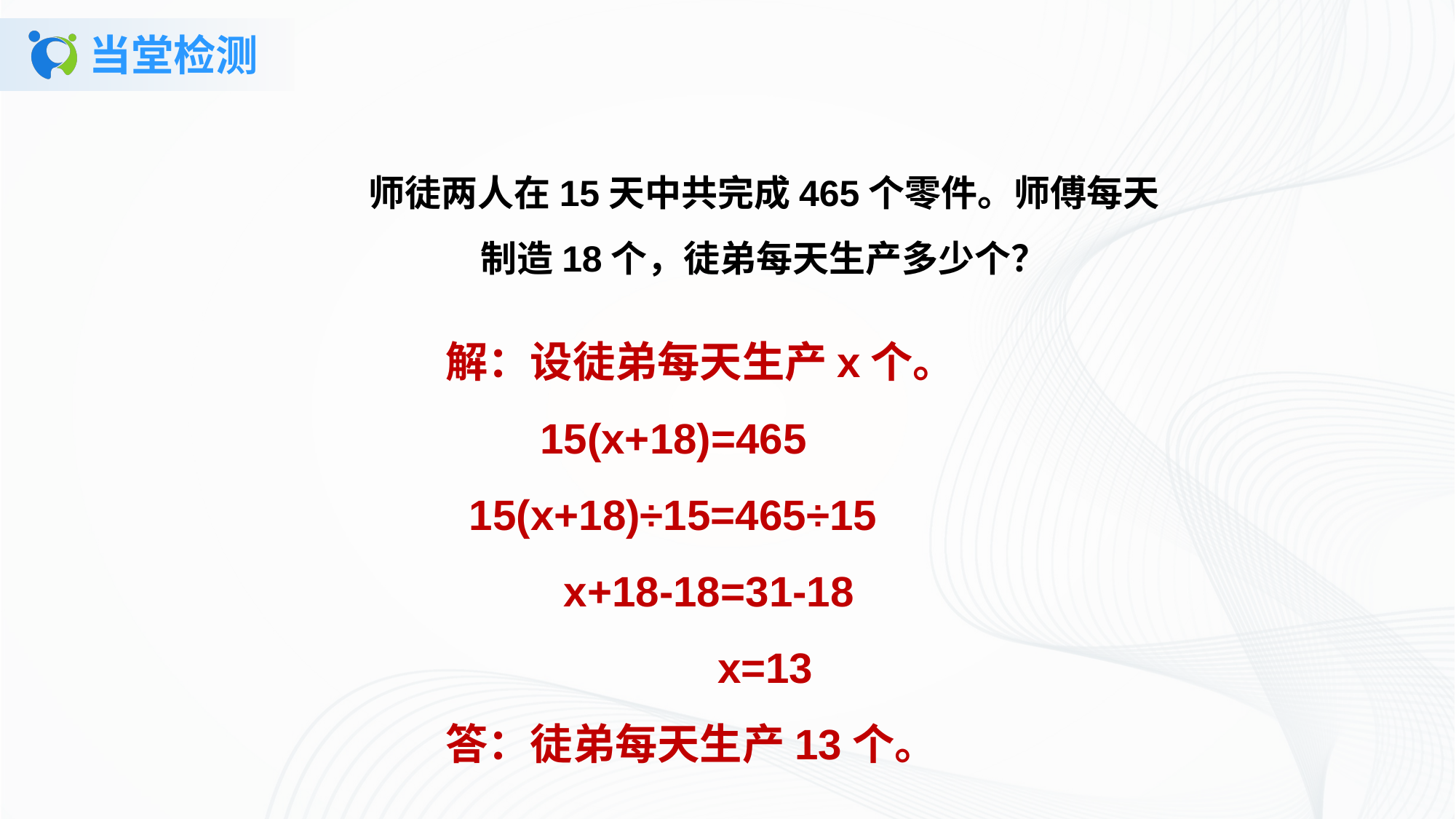

# 当堂检测
师徒两人在15天中共完成465个零件。师傅每天制造18个，徒弟每天生产多少个？
解：设徒弟每天生产x个。
        15(x+18)=465
  15(x+18)÷15=465÷15
          x+18-18=31-18
                       x=13
答：徒弟每天生产13个。